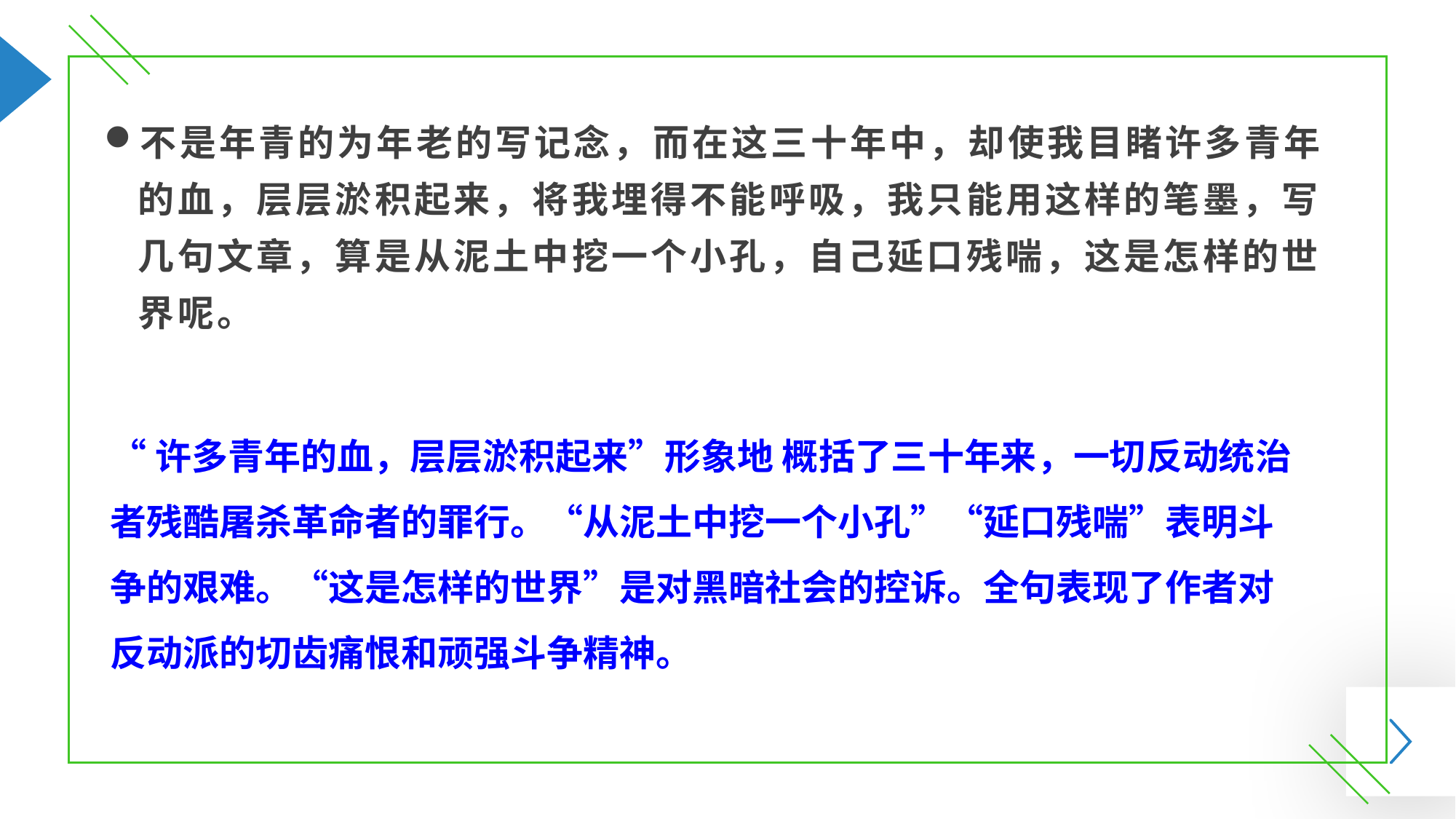

不是年青的为年老的写记念，而在这三十年中，却使我目睹许多青年的血，层层淤积起来，将我埋得不能呼吸，我只能用这样的笔墨，写几句文章，算是从泥土中挖一个小孔，自己延口残喘，这是怎样的世界呢。
“许多青年的血，层层淤积起来”形象地 概括了三十年来，一切反动统治者残酷屠杀革命者的罪行。“从泥土中挖一个小孔”“延口残喘”表明斗争的艰难。“这是怎样的世界”是对黑暗社会的控诉。全句表现了作者对反动派的切齿痛恨和顽强斗争精神。